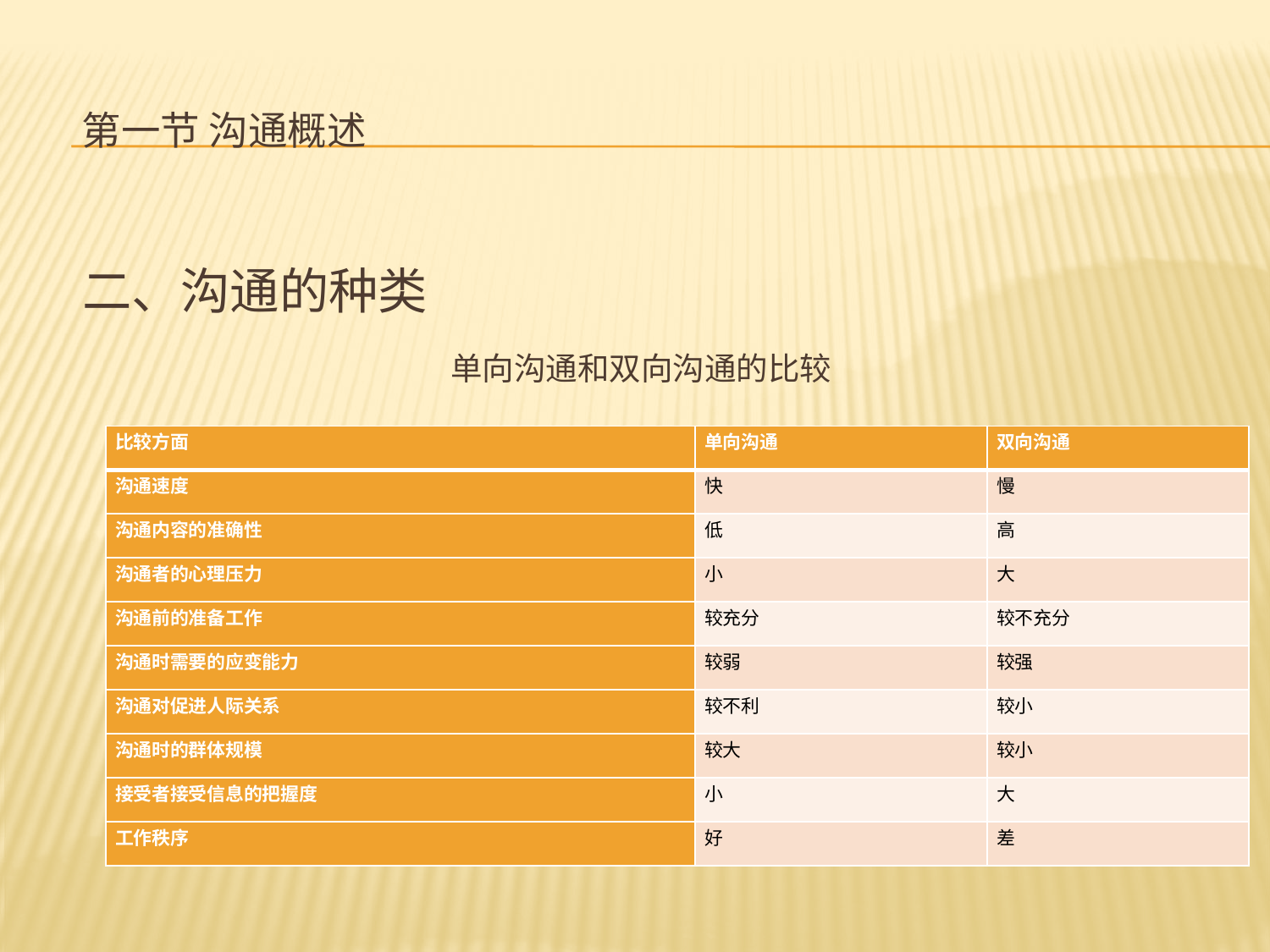

# 第一节 沟通概述
二、沟通的种类
单向沟通和双向沟通的比较
| 比较方面 | 单向沟通 | 双向沟通 |
| --- | --- | --- |
| 沟通速度 | 快 | 慢 |
| 沟通内容的准确性 | 低 | 高 |
| 沟通者的心理压力 | 小 | 大 |
| 沟通前的准备工作 | 较充分 | 较不充分 |
| 沟通时需要的应变能力 | 较弱 | 较强 |
| 沟通对促进人际关系 | 较不利 | 较小 |
| 沟通时的群体规模 | 较大 | 较小 |
| 接受者接受信息的把握度 | 小 | 大 |
| 工作秩序 | 好 | 差 |